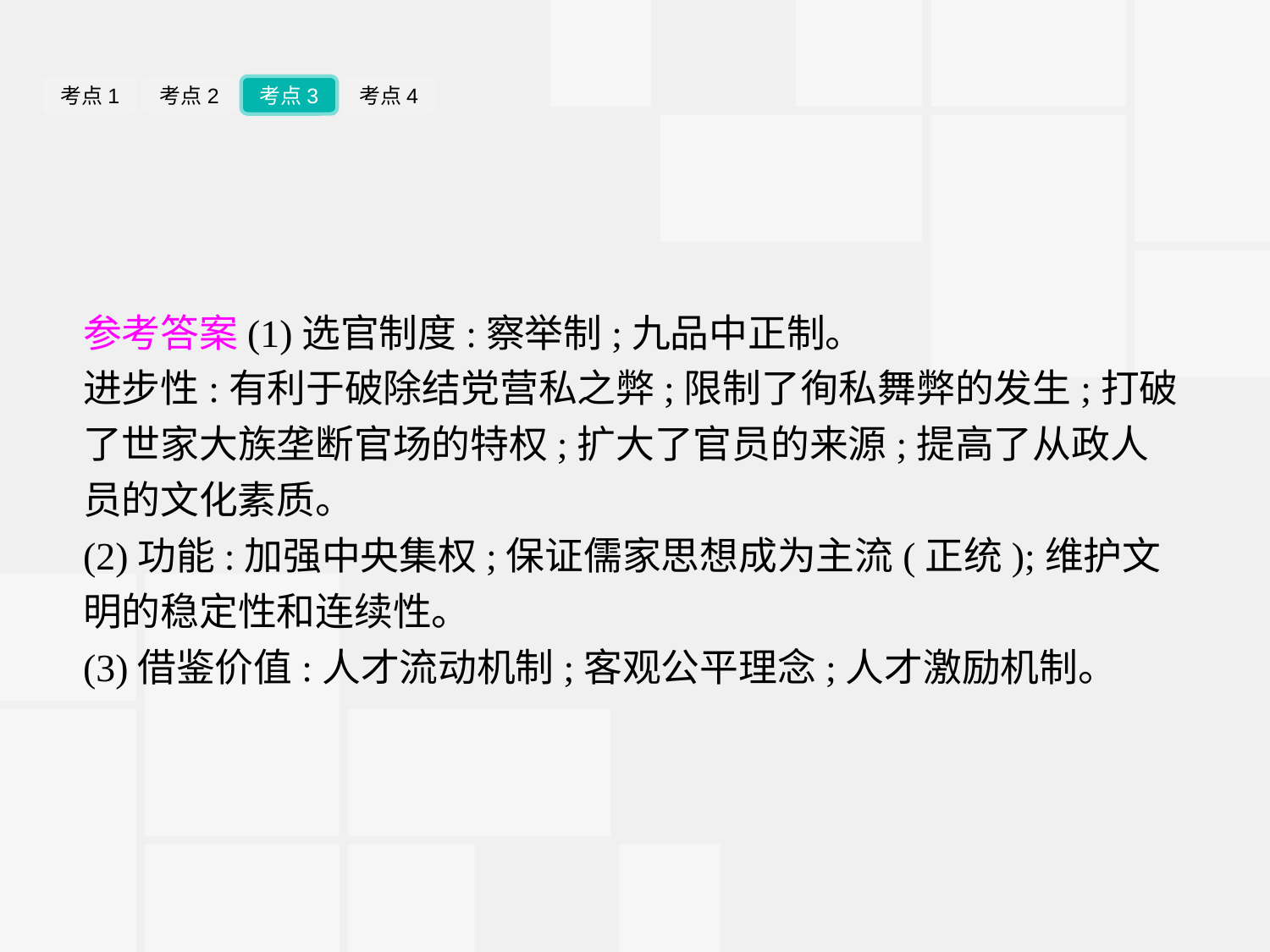

考点1
考点2
考点3
考点4
参考答案(1)选官制度:察举制;九品中正制。
进步性:有利于破除结党营私之弊;限制了徇私舞弊的发生;打破了世家大族垄断官场的特权;扩大了官员的来源;提高了从政人员的文化素质。
(2)功能:加强中央集权;保证儒家思想成为主流(正统);维护文明的稳定性和连续性。
(3)借鉴价值:人才流动机制;客观公平理念;人才激励机制。